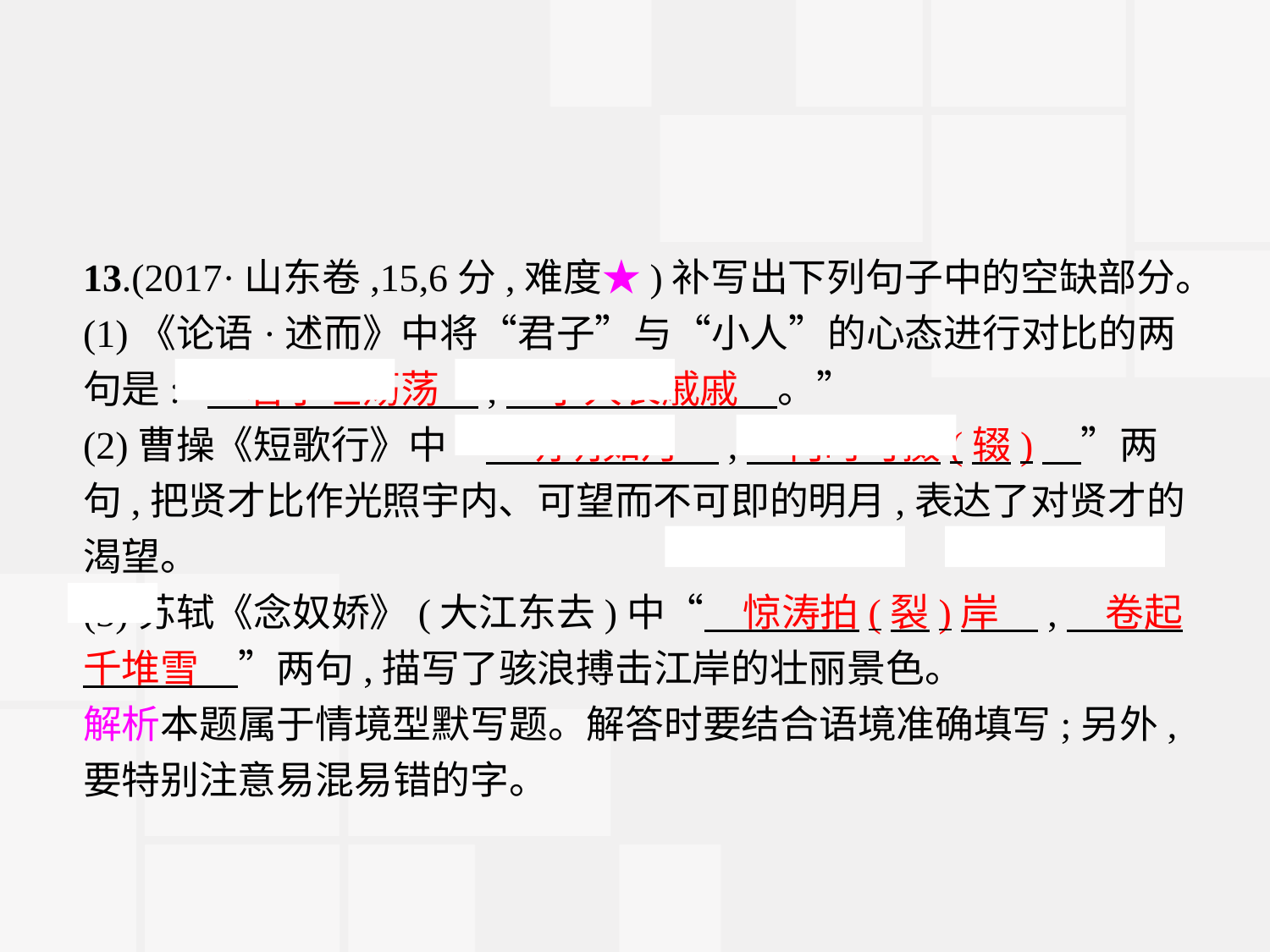

13.(2017·山东卷,15,6分,难度★)补写出下列句子中的空缺部分。
(1)《论语·述而》中将“君子”与“小人”的心态进行对比的两句是:“　君子坦荡荡　,　小人长戚戚　。”
(2)曹操《短歌行》中“　明明如月　,　何时可掇(辍)　”两句,把贤才比作光照宇内、可望而不可即的明月,表达了对贤才的渴望。
(3)苏轼《念奴娇》(大江东去)中“　惊涛拍(裂)岸　,　卷起千堆雪　”两句,描写了骇浪搏击江岸的壮丽景色。
解析本题属于情境型默写题。解答时要结合语境准确填写;另外,要特别注意易混易错的字。